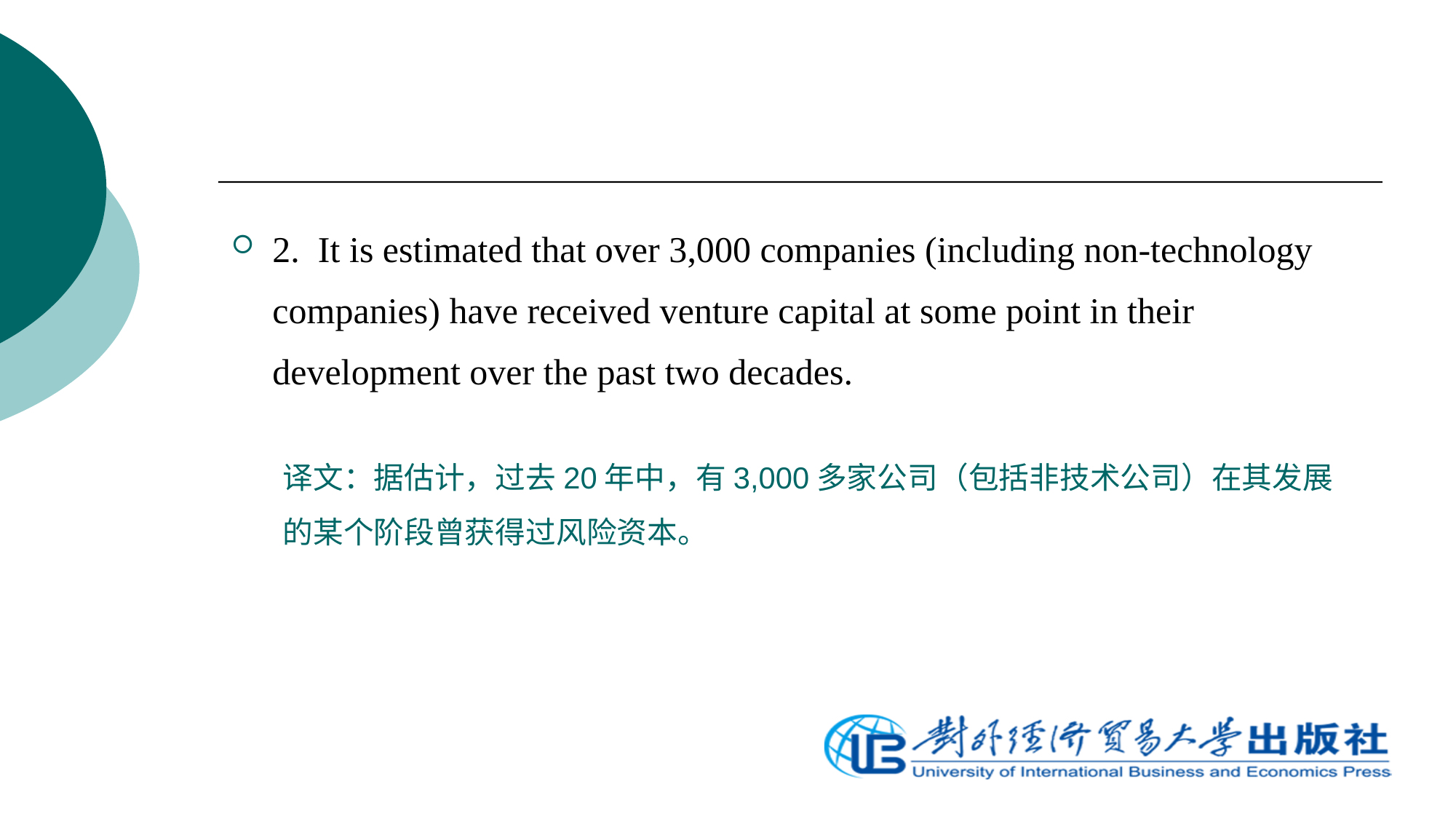

2.  It is estimated that over 3,000 companies (including non-technology companies) have received venture capital at some point in their development over the past two decades.

译文：据估计，过去20年中，有3,000多家公司（包括非技术公司）在其发展的某个阶段曾获得过风险资本。